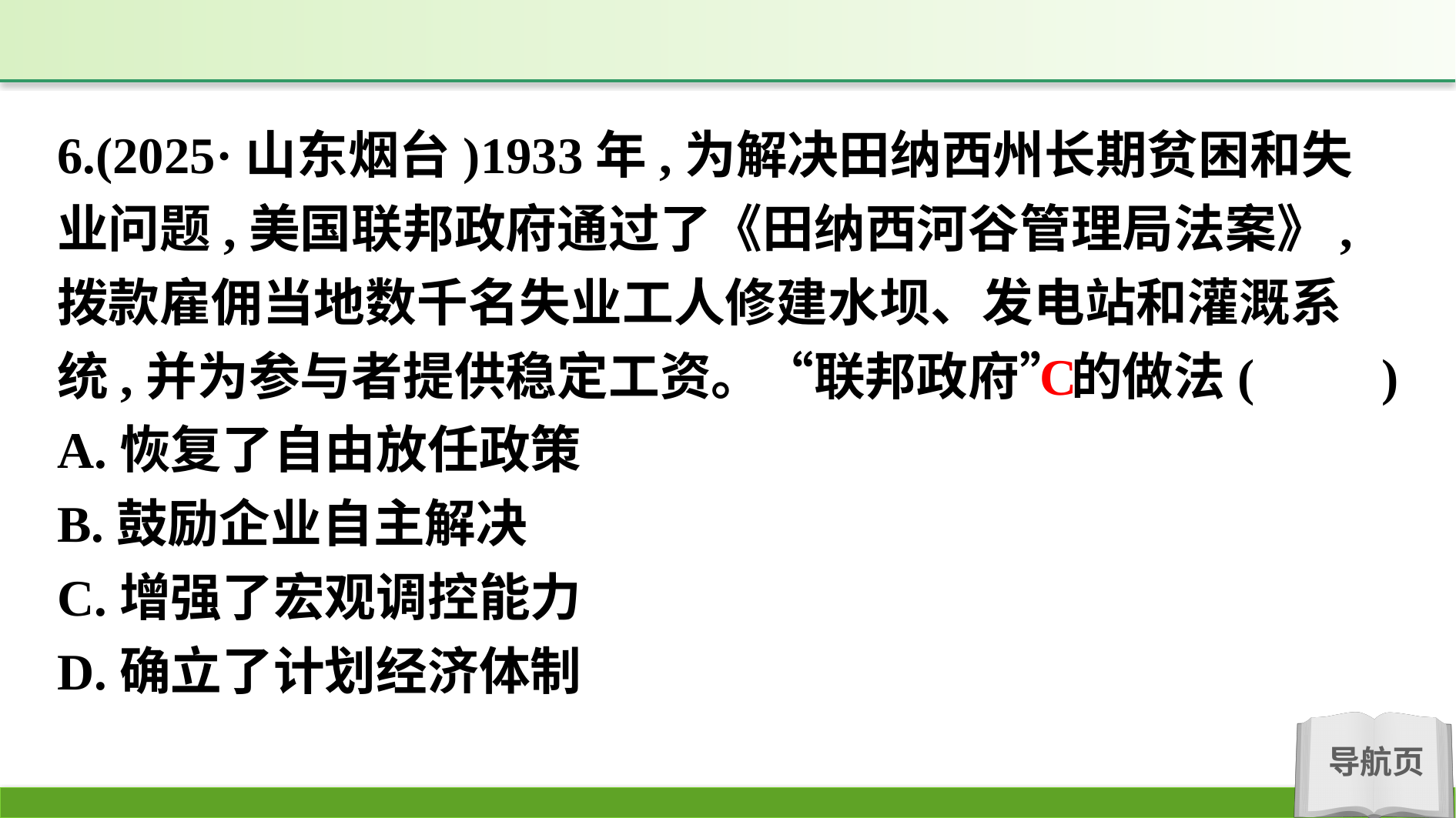

6.(2025·山东烟台)1933年,为解决田纳西州长期贫困和失业问题,美国联邦政府通过了《田纳西河谷管理局法案》,拨款雇佣当地数千名失业工人修建水坝、发电站和灌溉系统,并为参与者提供稳定工资。“联邦政府”的做法(　　)
A.恢复了自由放任政策
B.鼓励企业自主解决
C.增强了宏观调控能力
D.确立了计划经济体制
C